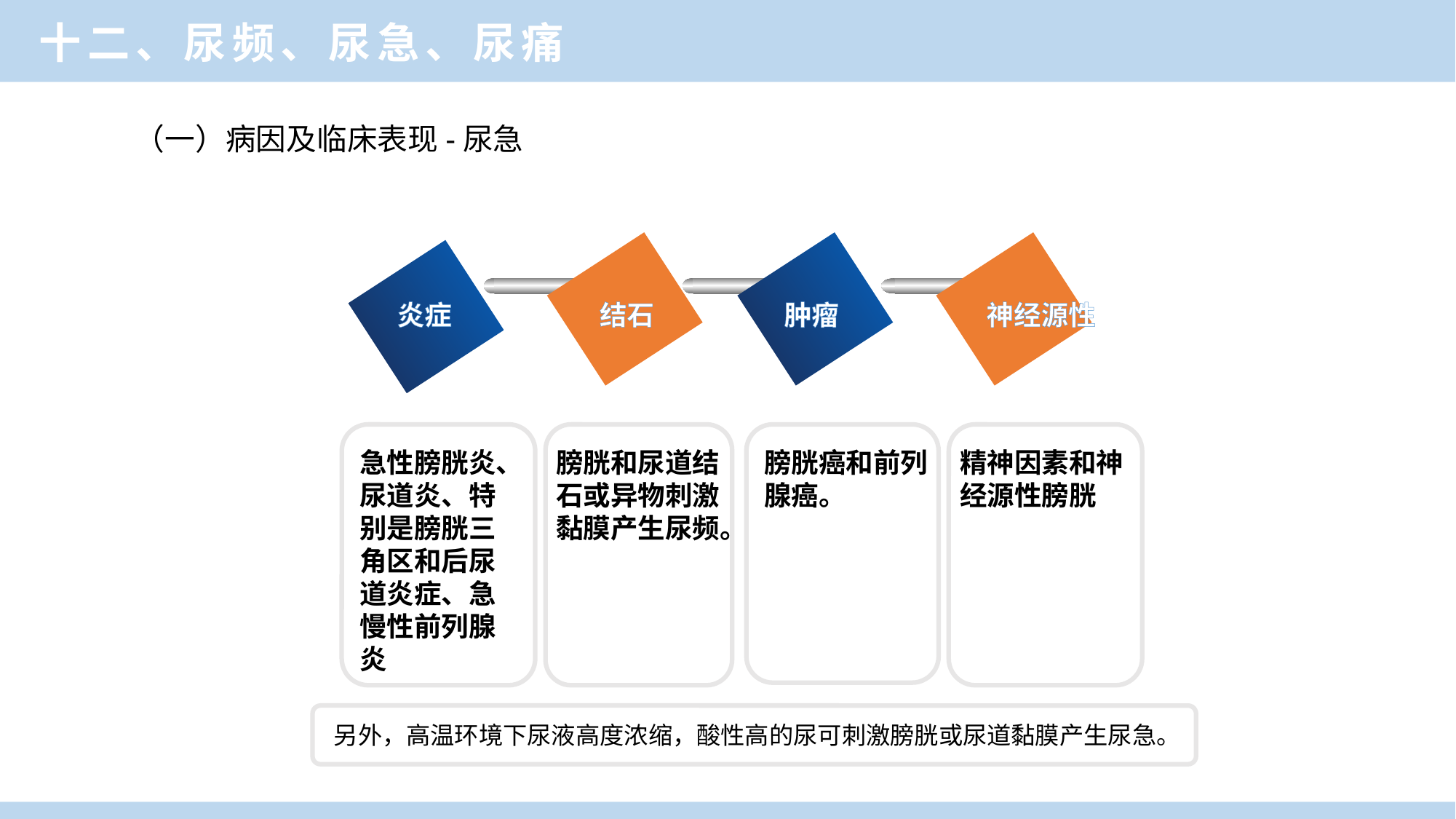

十二、尿频、尿急、尿痛
（一）病因及临床表现-尿急

炎症
结石
肿瘤
神经源性

急性膀胱炎、尿道炎、特别是膀胱三角区和后尿道炎症、急慢性前列腺炎
膀胱和尿道结石或异物刺激黏膜产生尿频。
膀胱癌和前列腺癌。
精神因素和神经源性膀胱

另外，高温环境下尿液高度浓缩，酸性高的尿可刺激膀胱或尿道黏膜产生尿急。